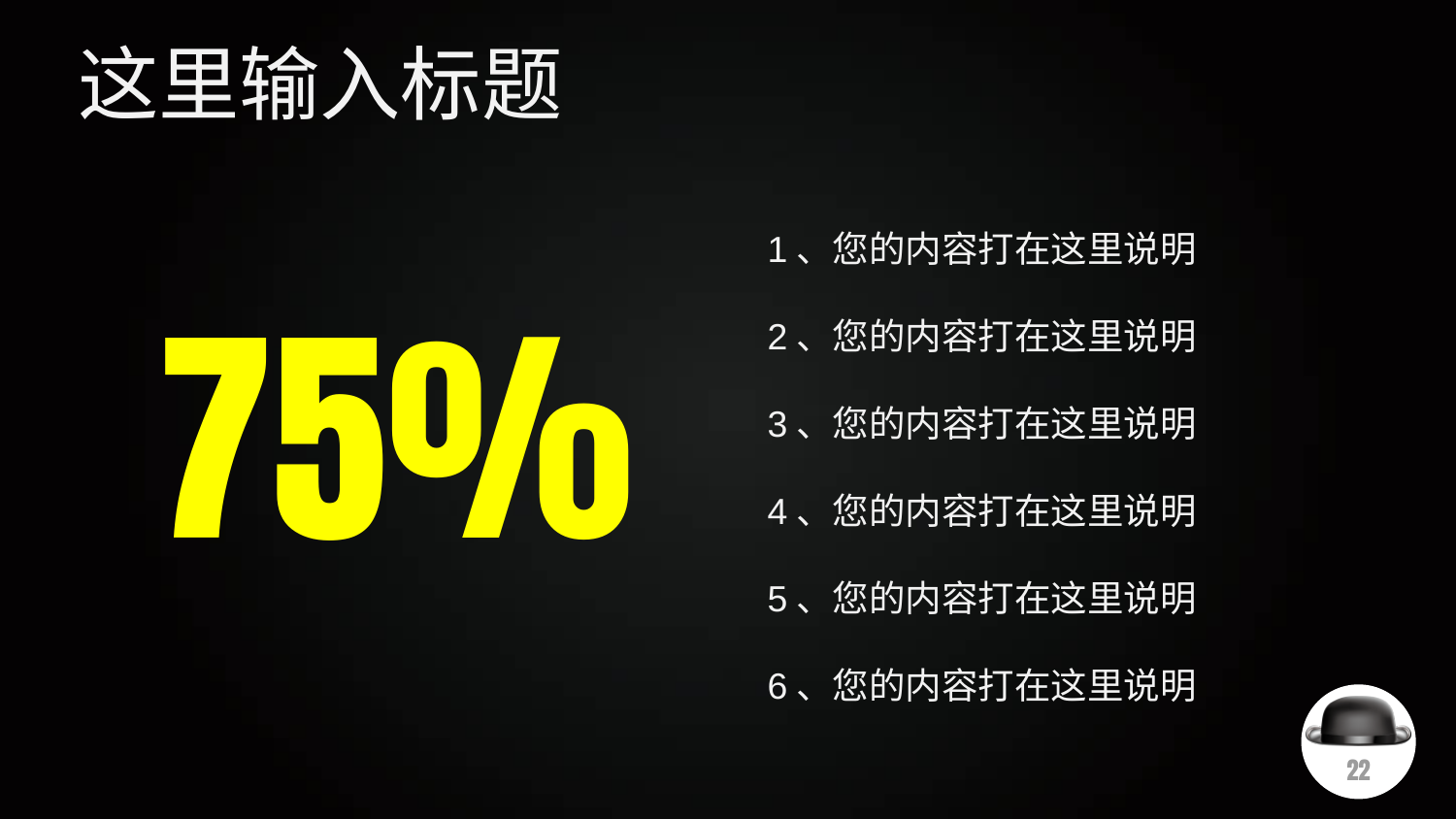

# 这里输入标题
1、您的内容打在这里说明
2、您的内容打在这里说明
3、您的内容打在这里说明
4、您的内容打在这里说明
5、您的内容打在这里说明
6、您的内容打在这里说明
75%
22